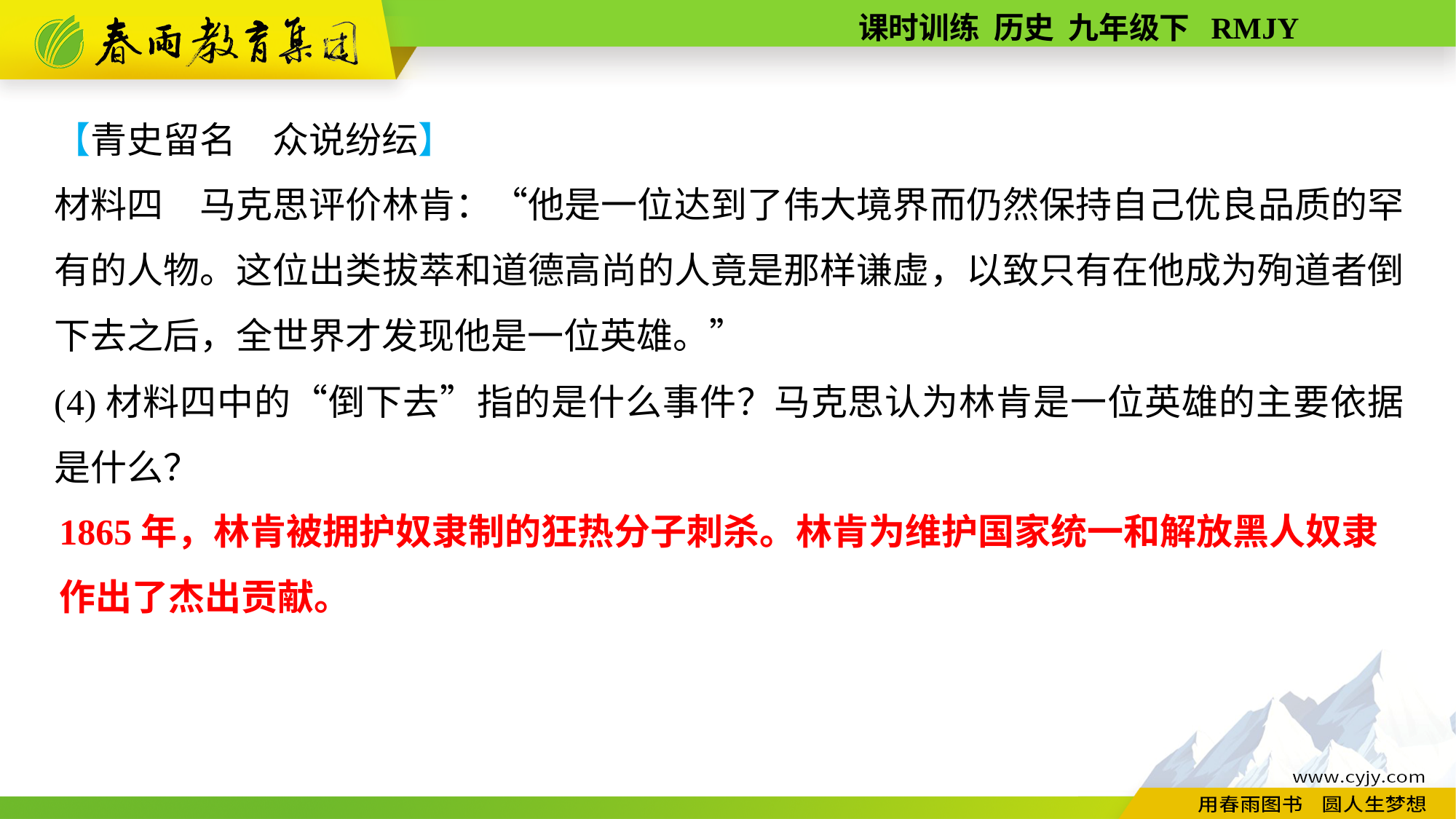

【青史留名　众说纷纭】
材料四　马克思评价林肯：“他是一位达到了伟大境界而仍然保持自己优良品质的罕有的人物。这位出类拔萃和道德高尚的人竟是那样谦虚，以致只有在他成为殉道者倒下去之后，全世界才发现他是一位英雄。”
(4)材料四中的“倒下去”指的是什么事件？马克思认为林肯是一位英雄的主要依据是什么？
1865年，林肯被拥护奴隶制的狂热分子刺杀。林肯为维护国家统一和解放黑人奴隶作出了杰出贡献。